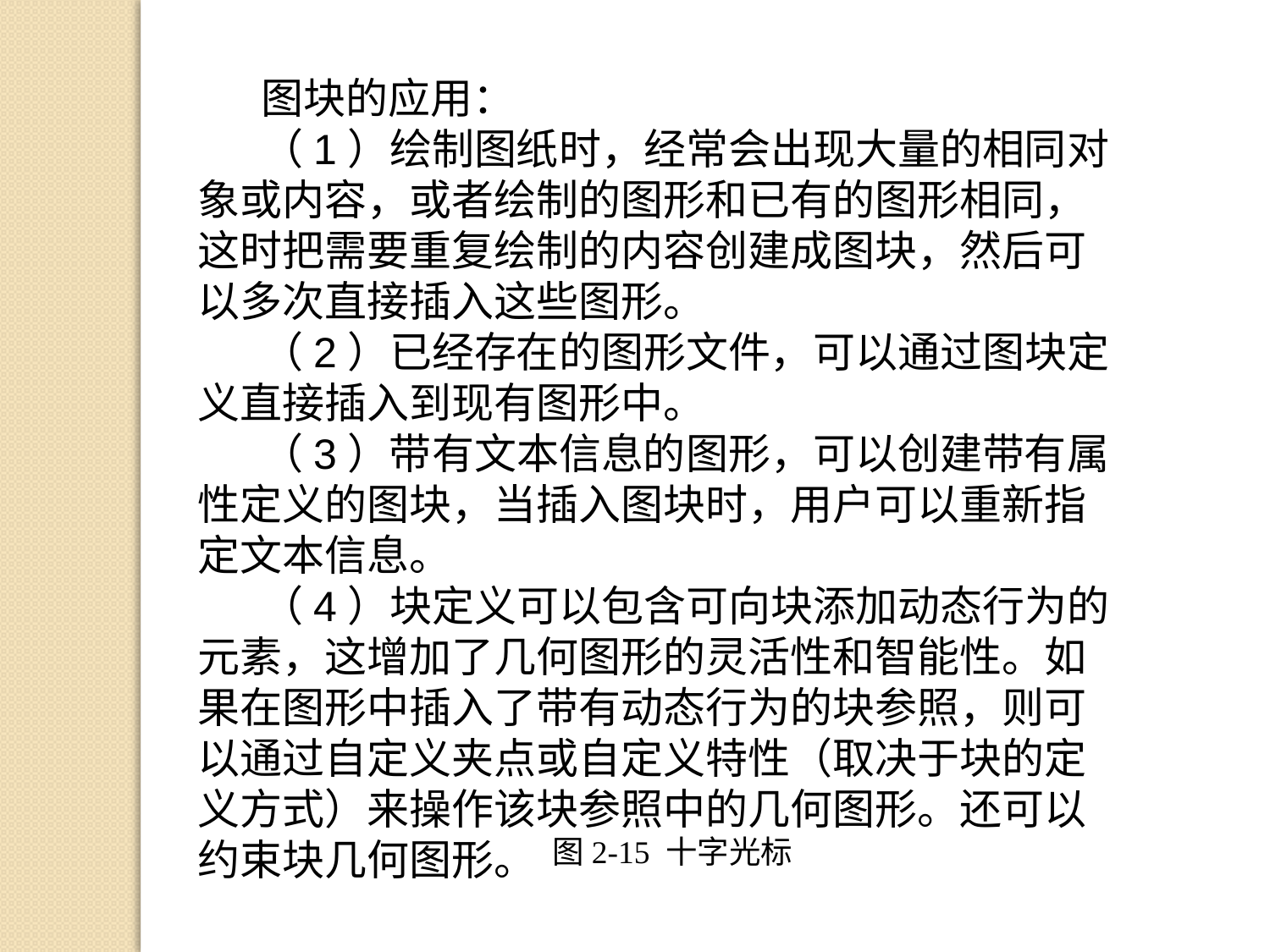

图块的应用：
（1）绘制图纸时，经常会出现大量的相同对象或内容，或者绘制的图形和已有的图形相同，这时把需要重复绘制的内容创建成图块，然后可以多次直接插入这些图形。
（2）已经存在的图形文件，可以通过图块定义直接插入到现有图形中。
（3）带有文本信息的图形，可以创建带有属性定义的图块，当插入图块时，用户可以重新指定文本信息。
（4）块定义可以包含可向块添加动态行为的元素，这增加了几何图形的灵活性和智能性。如果在图形中插入了带有动态行为的块参照，则可以通过自定义夹点或自定义特性（取决于块的定义方式）来操作该块参照中的几何图形。还可以约束块几何图形。
图2-15 十字光标